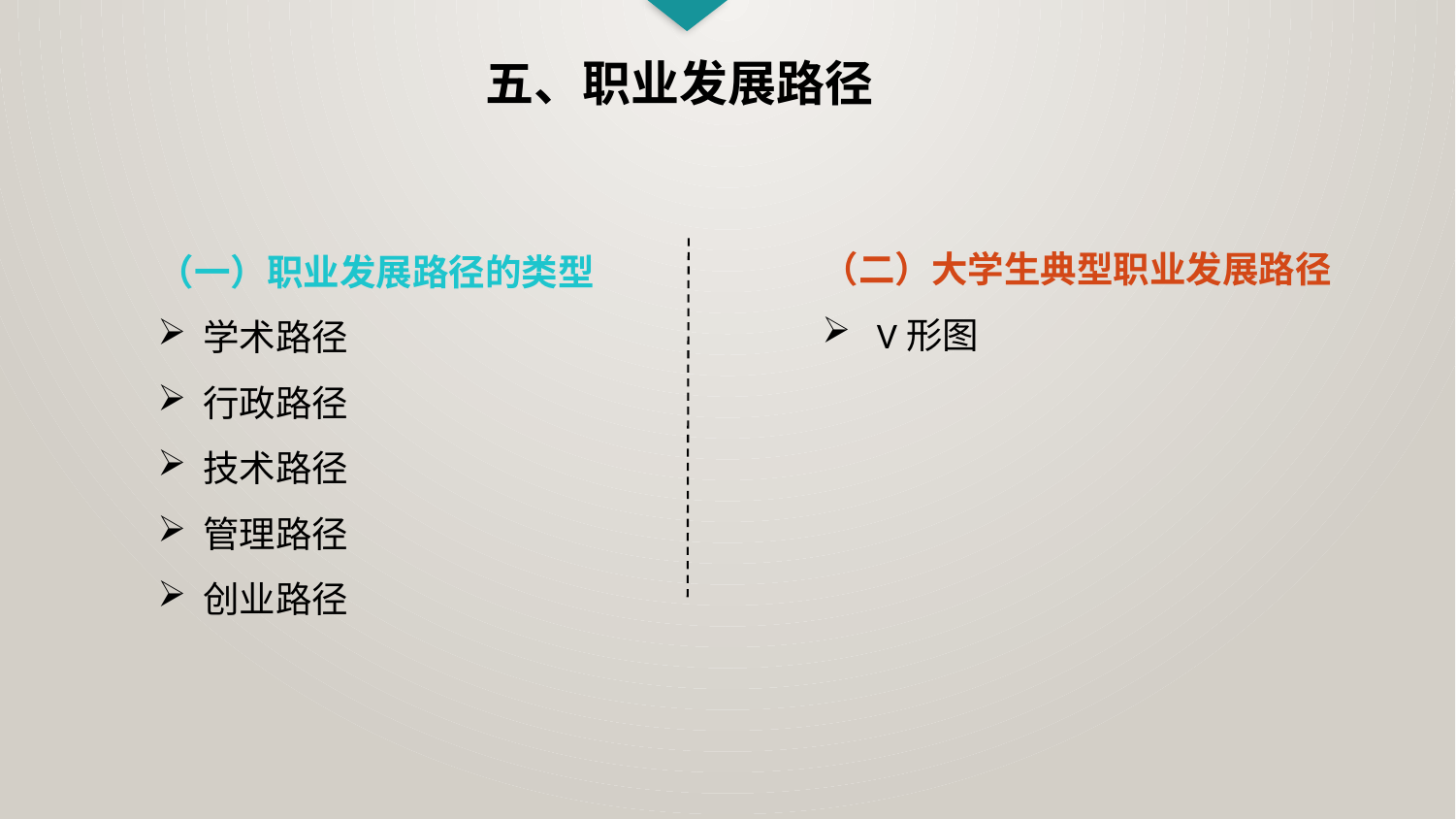

五、职业发展路径
（二）大学生典型职业发展路径
V形图
（一）职业发展路径的类型
学术路径
行政路径
技术路径
管理路径
创业路径
58